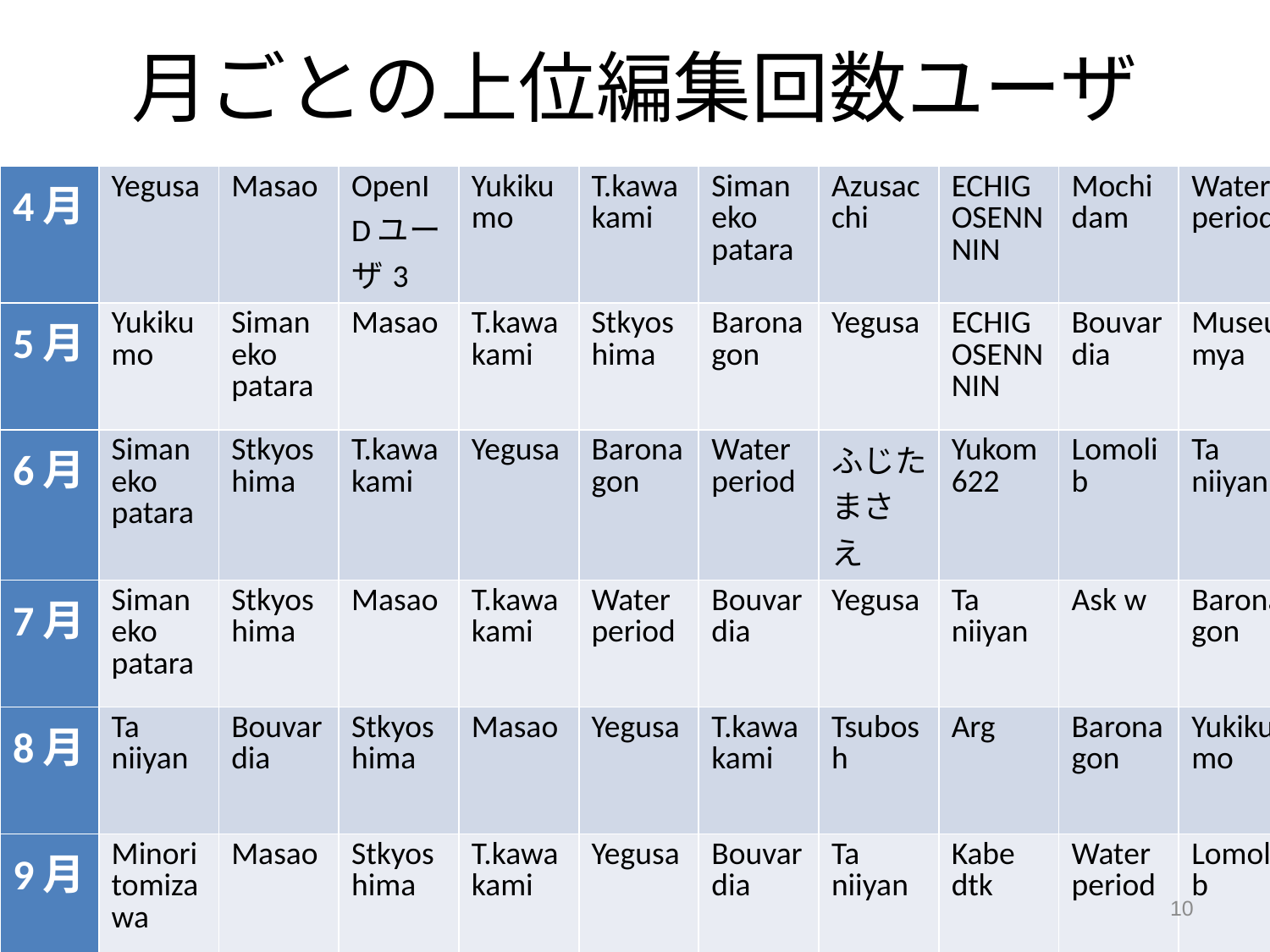

# 月ごとの上位編集回数ユーザ
| 4月 | Yegusa | Masao | OpenIDユーザ3 | Yukikumo | T.kawakami | Simaneko patara | Azusacchi | ECHIGOSENNNIN | Mochidam | Waterperiod |
| --- | --- | --- | --- | --- | --- | --- | --- | --- | --- | --- |
| 5月 | Yukikumo | Simaneko patara | Masao | T.kawakami | Stkyoshima | Baronagon | Yegusa | ECHIGOSENNNIN | Bouvardia | Museumya |
| 6月 | Simaneko patara | Stkyoshima | T.kawakami | Yegusa | Baronagon | Waterperiod | ふじたまさえ | Yukom622 | Lomolib | Ta niiyan |
| 7月 | Simaneko patara | Stkyoshima | Masao | T.kawakami | Waterperiod | Bouvardia | Yegusa | Ta niiyan | Ask w | Baronagon |
| 8月 | Ta niiyan | Bouvardia | Stkyoshima | Masao | Yegusa | T.kawakami | Tsubosh | Arg | Baronagon | Yukikumo |
| 9月 | Minoritomizawa | Masao | Stkyoshima | T.kawakami | Yegusa | Bouvardia | Ta niiyan | Kabe dtk | Waterperiod | Lomolib |
10